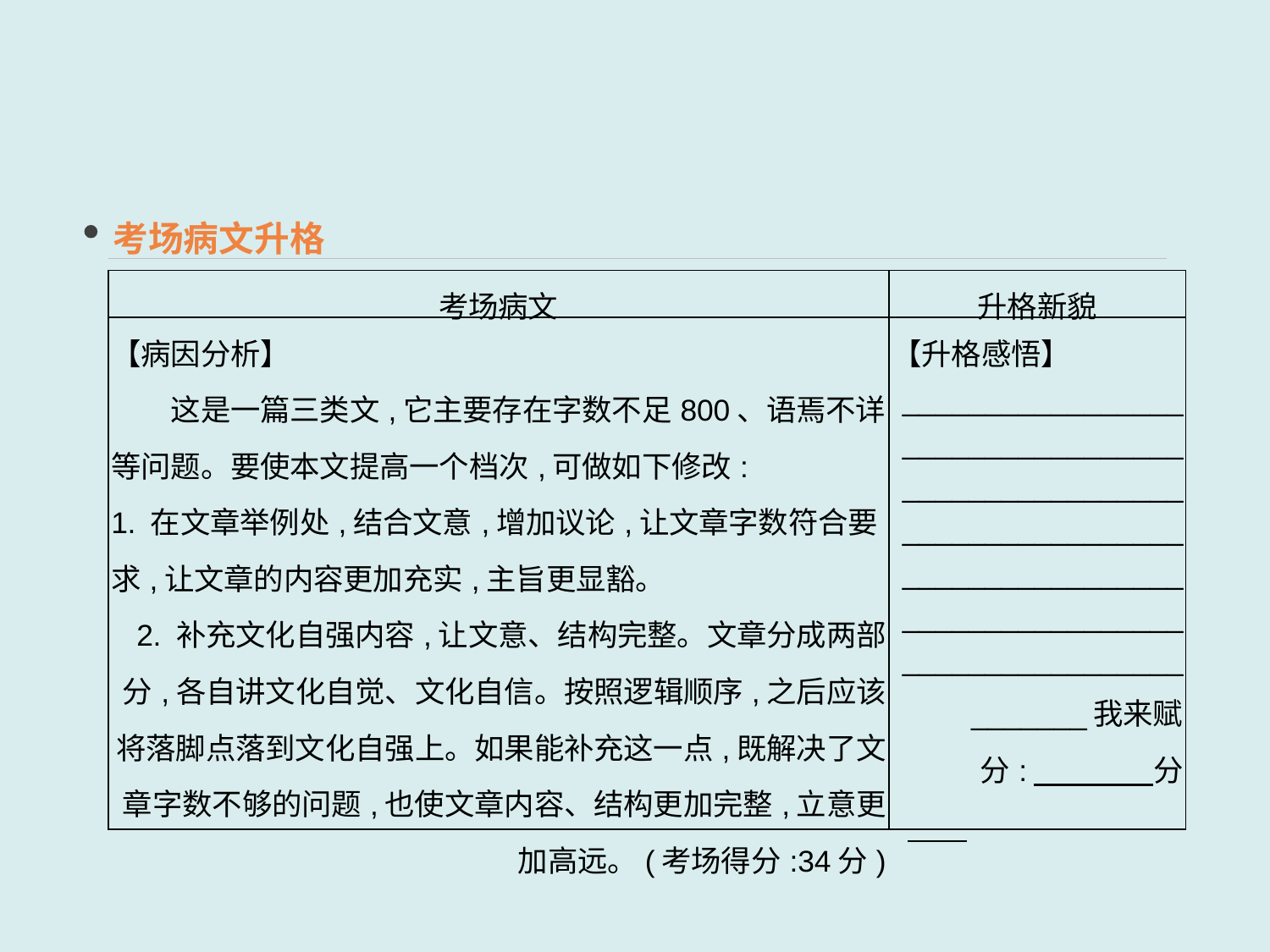

考场病文升格

| 考场病文 | 升格新貌 |
| --- | --- |
| 【病因分析】 　　这是一篇三类文,它主要存在字数不足800、语焉不详等问题。要使本文提高一个档次,可做如下修改: 1. 在文章举例处,结合文意,增加议论,让文章字数符合要求,让文章的内容更加充实,主旨更显豁。 2. 补充文化自强内容,让文意、结构完整。文章分成两部分,各自讲文化自觉、文化自信。按照逻辑顺序,之后应该将落脚点落到文化自强上。如果能补充这一点,既解决了文章字数不够的问题,也使文章内容、结构更加完整,立意更加高远。 (考场得分:34分) | 【升格感悟】 \_\_\_\_\_\_\_\_\_\_\_\_\_\_\_\_\_\_\_\_\_\_\_\_\_\_\_\_\_\_\_\_\_\_\_\_\_\_\_\_\_\_\_\_\_\_\_\_\_\_\_\_\_\_\_\_\_\_\_\_\_\_\_\_\_\_\_\_\_\_\_\_\_\_\_\_\_\_\_\_\_\_\_\_\_\_\_\_\_\_\_\_\_\_\_\_\_\_\_\_\_\_\_\_\_\_\_\_\_\_\_\_\_\_\_\_\_\_\_\_\_\_\_\_\_\_我来赋分:　　　　分 |